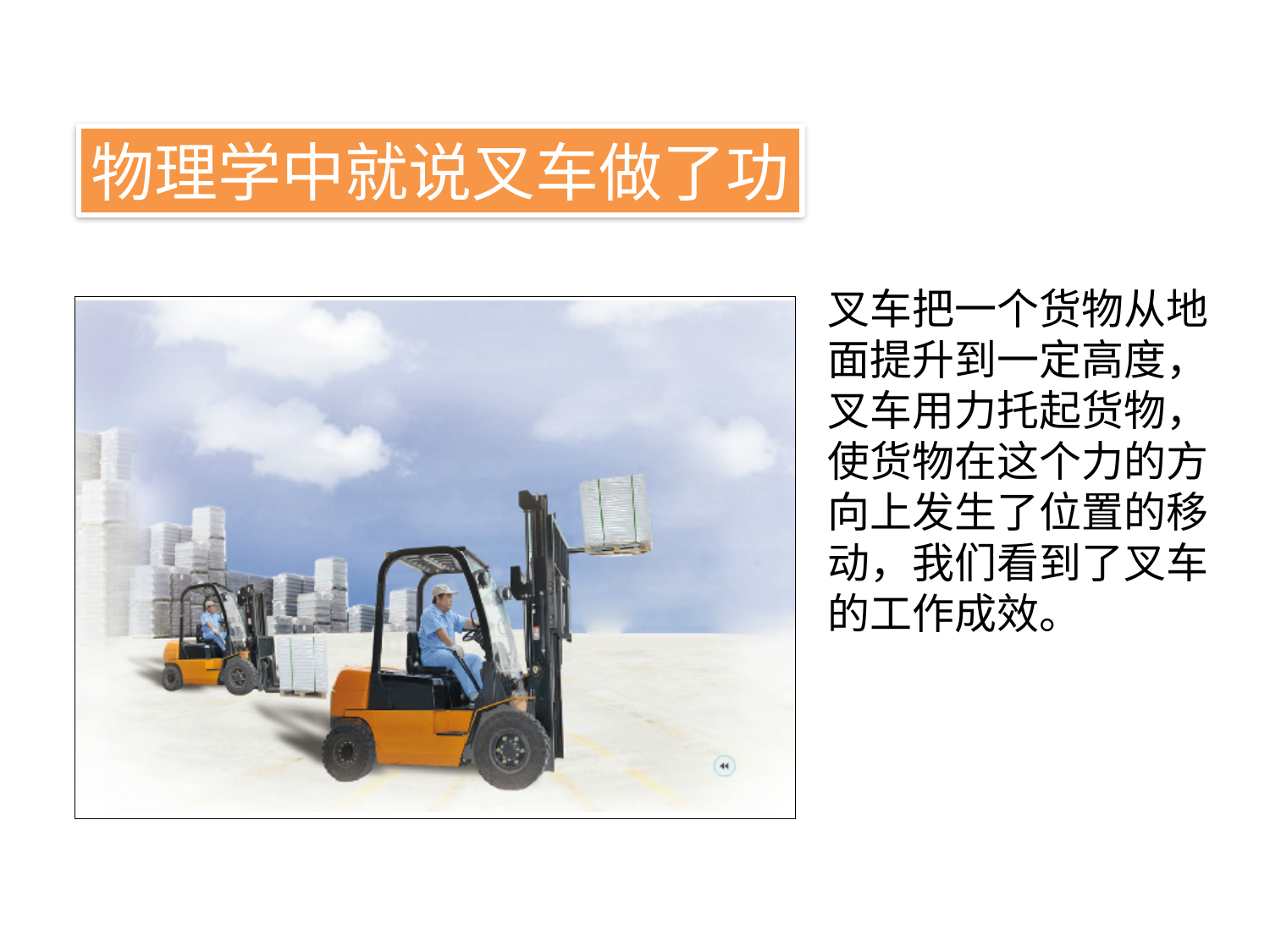

物理学中就说叉车做了功
叉车把一个货物从地面提升到一定高度，叉车用力托起货物，使货物在这个力的方向上发生了位置的移动，我们看到了叉车的工作成效。